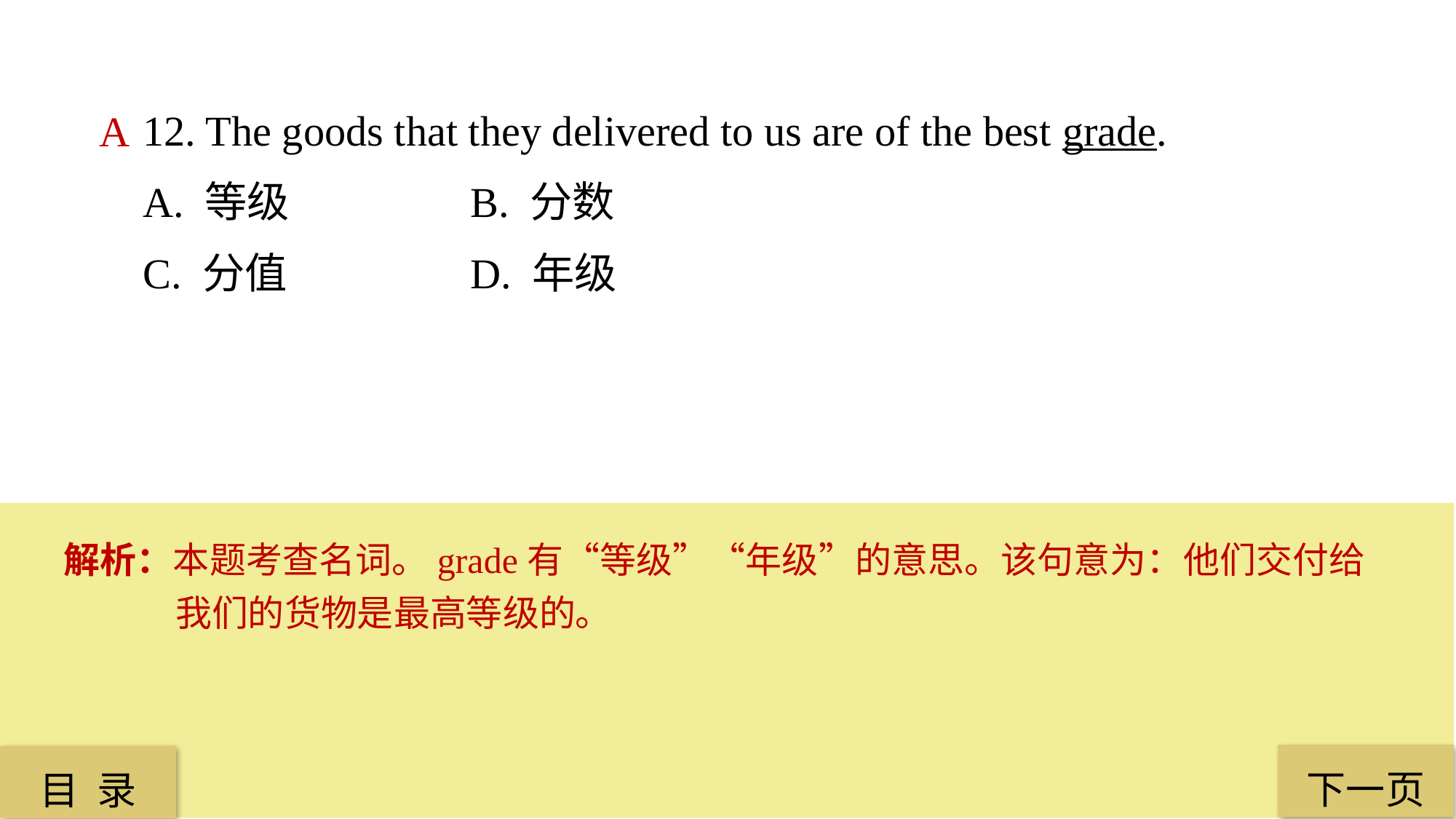

12. The goods that they delivered to us are of the best grade.
A. 等级 		B. 分数
C. 分值 		D. 年级
A
解析：本题考查名词。grade有“等级”“年级”的意思。该句意为：他们交付给我们的货物是最高等级的。